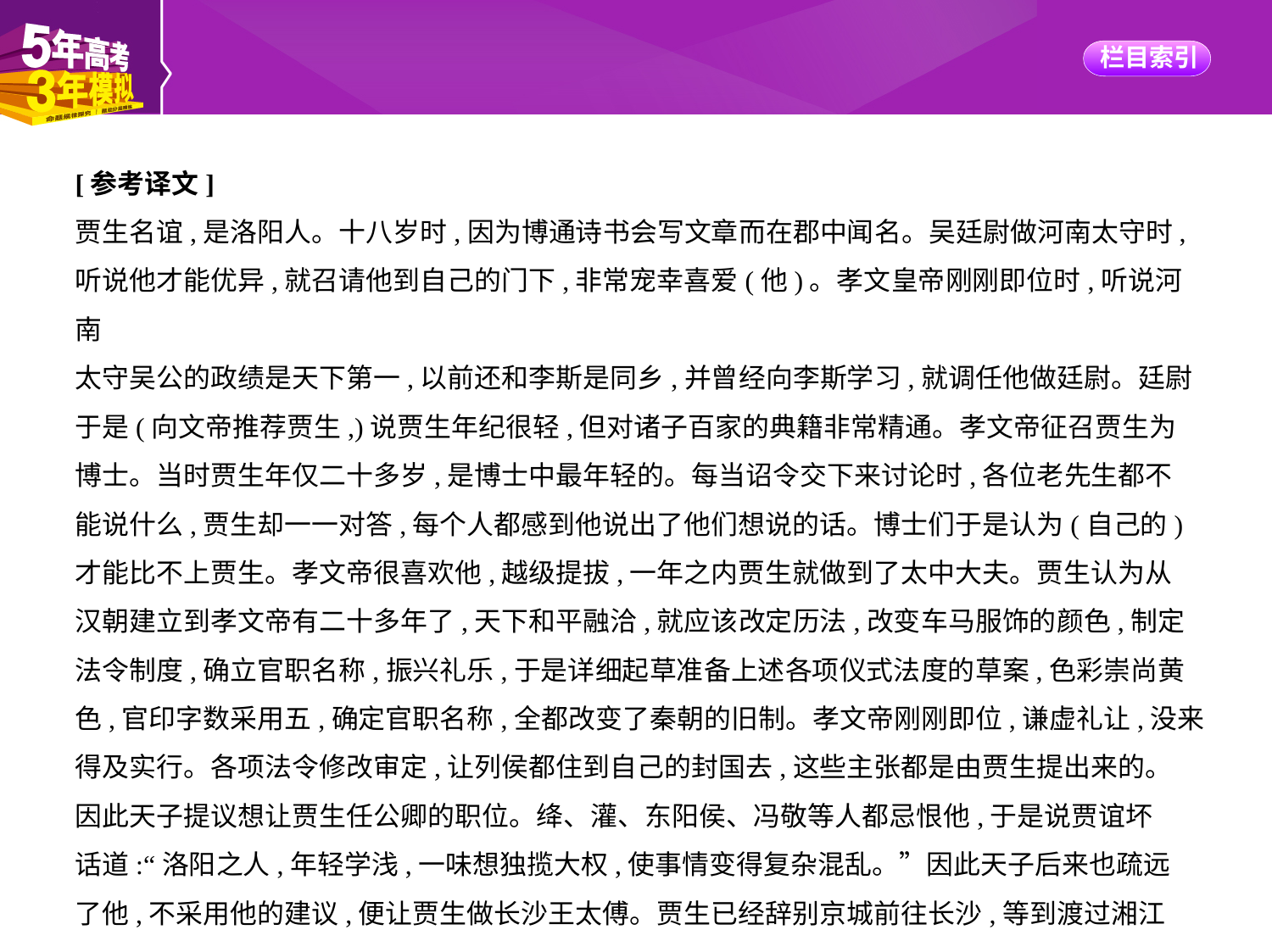

[参考译文]
贾生名谊,是洛阳人。十八岁时,因为博通诗书会写文章而在郡中闻名。吴廷尉做河南太守时,
听说他才能优异,就召请他到自己的门下,非常宠幸喜爱(他)。孝文皇帝刚刚即位时,听说河南
太守吴公的政绩是天下第一,以前还和李斯是同乡,并曾经向李斯学习,就调任他做廷尉。廷尉
于是(向文帝推荐贾生,)说贾生年纪很轻,但对诸子百家的典籍非常精通。孝文帝征召贾生为
博士。当时贾生年仅二十多岁,是博士中最年轻的。每当诏令交下来讨论时,各位老先生都不
能说什么,贾生却一一对答,每个人都感到他说出了他们想说的话。博士们于是认为(自己的)
才能比不上贾生。孝文帝很喜欢他,越级提拔,一年之内贾生就做到了太中大夫。贾生认为从
汉朝建立到孝文帝有二十多年了,天下和平融洽,就应该改定历法,改变车马服饰的颜色,制定
法令制度,确立官职名称,振兴礼乐,于是详细起草准备上述各项仪式法度的草案,色彩崇尚黄
色,官印字数采用五,确定官职名称,全都改变了秦朝的旧制。孝文帝刚刚即位,谦虚礼让,没来
得及实行。各项法令修改审定,让列侯都住到自己的封国去,这些主张都是由贾生提出来的。
因此天子提议想让贾生任公卿的职位。绛、灌、东阳侯、冯敬等人都忌恨他,于是说贾谊坏
话道:“洛阳之人,年轻学浅,一味想独揽大权,使事情变得复杂混乱。”因此天子后来也疏远
了他,不采用他的建议,便让贾生做长沙王太傅。贾生已经辞别京城前往长沙,等到渡过湘江